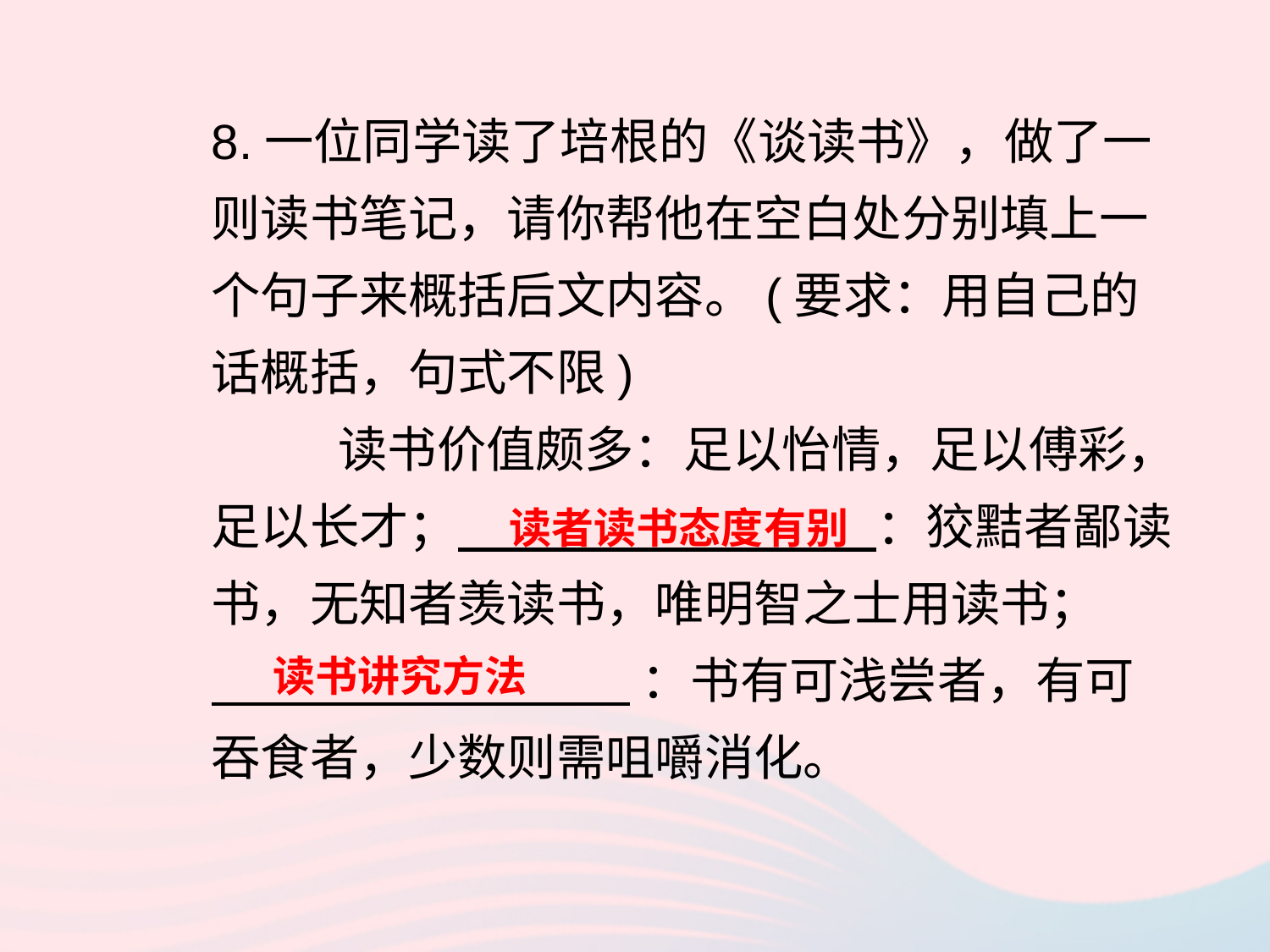

8.一位同学读了培根的《谈读书》，做了一则读书笔记，请你帮他在空白处分别填上一个句子来概括后文内容。(要求：用自己的话概括，句式不限)
	读书价值颇多：足以怡情，足以傅彩，足以长才；                                      ：狡黠者鄙读书，无知者羡读书，唯明智之士用读书；
                                      ：书有可浅尝者，有可吞食者，少数则需咀嚼消化。
读者读书态度有别
读书讲究方法